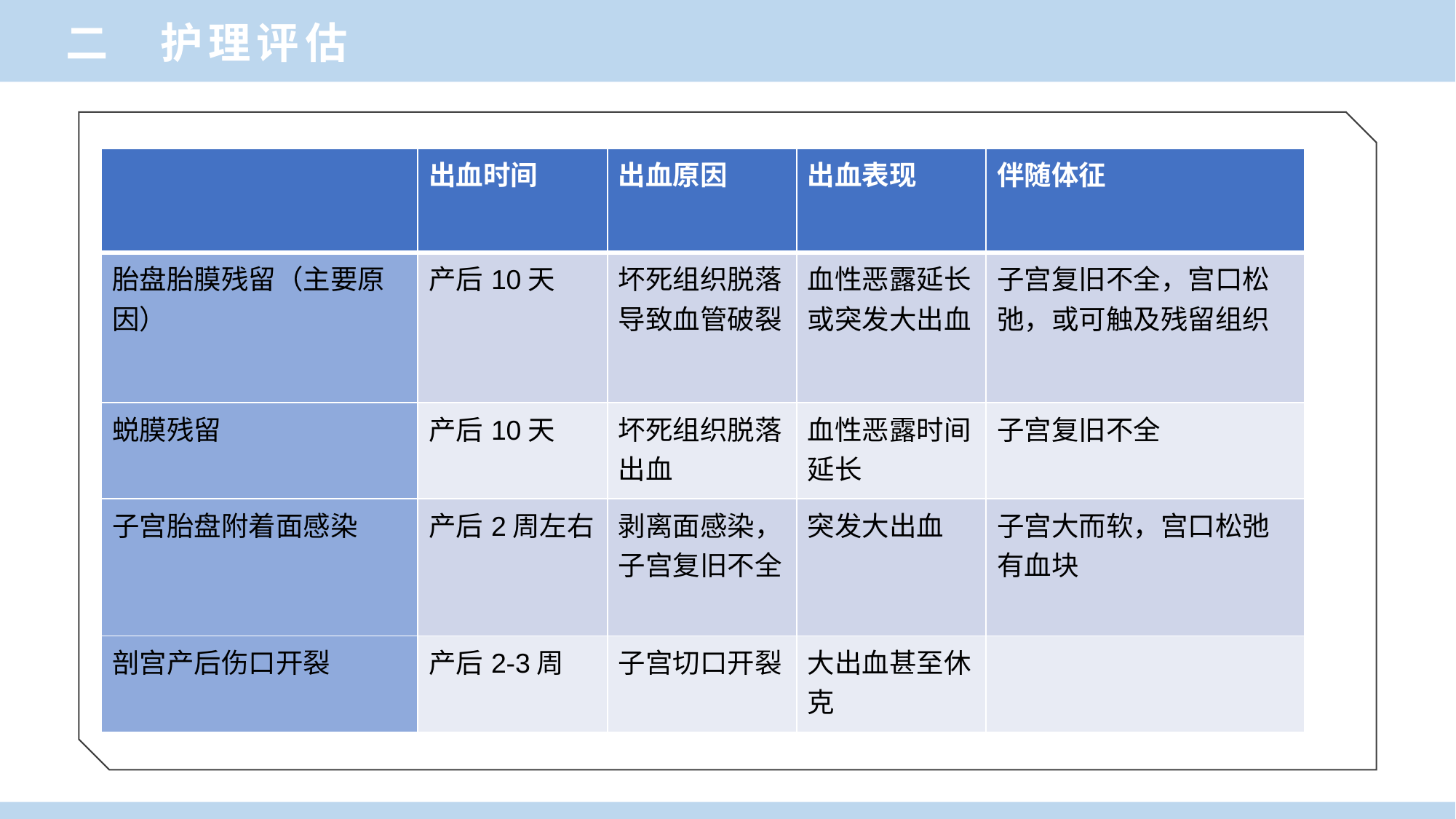

二   护理评估

|  | 出血时间 | 出血原因 | 出血表现 | 伴随体征 |
| --- | --- | --- | --- | --- |
| 胎盘胎膜残留（主要原因） | 产后10天 | 坏死组织脱落导致血管破裂 | 血性恶露延长或突发大出血 | 子宫复旧不全，宫口松弛，或可触及残留组织 |
| 蜕膜残留 | 产后10天 | 坏死组织脱落出血 | 血性恶露时间延长 | 子宫复旧不全 |
| 子宫胎盘附着面感染 | 产后2周左右 | 剥离面感染，子宫复旧不全 | 突发大出血 | 子宫大而软，宫口松弛有血块 |
| 剖宫产后伤口开裂 | 产后2-3周 | 子宫切口开裂 | 大出血甚至休克 |  |